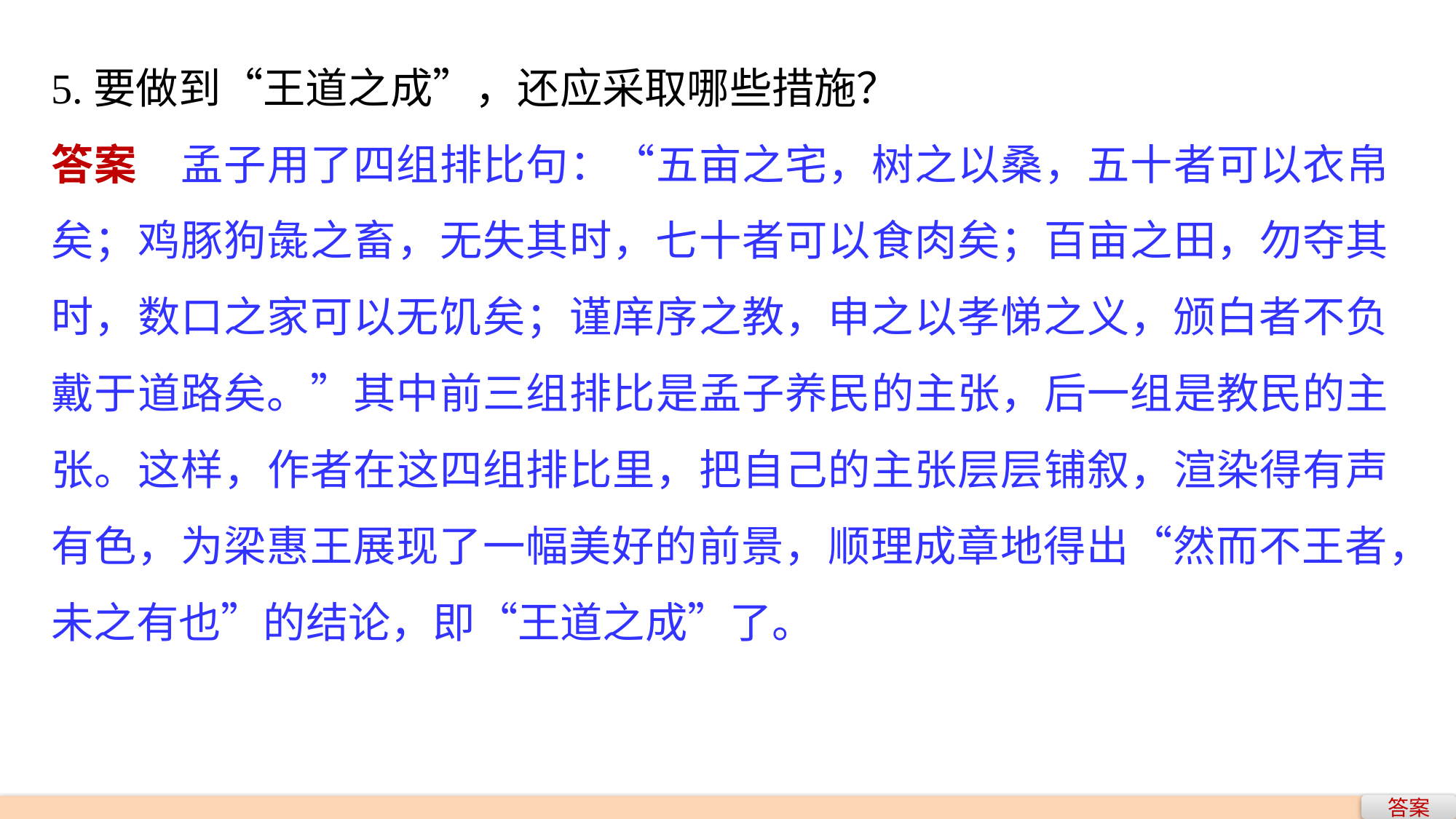

5.要做到“王道之成”，还应采取哪些措施？
答案　孟子用了四组排比句：“五亩之宅，树之以桑，五十者可以衣帛矣；鸡豚狗彘之畜，无失其时，七十者可以食肉矣；百亩之田，勿夺其时，数口之家可以无饥矣；谨庠序之教，申之以孝悌之义，颁白者不负戴于道路矣。”其中前三组排比是孟子养民的主张，后一组是教民的主张。这样，作者在这四组排比里，把自己的主张层层铺叙，渲染得有声有色，为梁惠王展现了一幅美好的前景，顺理成章地得出“然而不王者，未之有也”的结论，即“王道之成”了。
答案